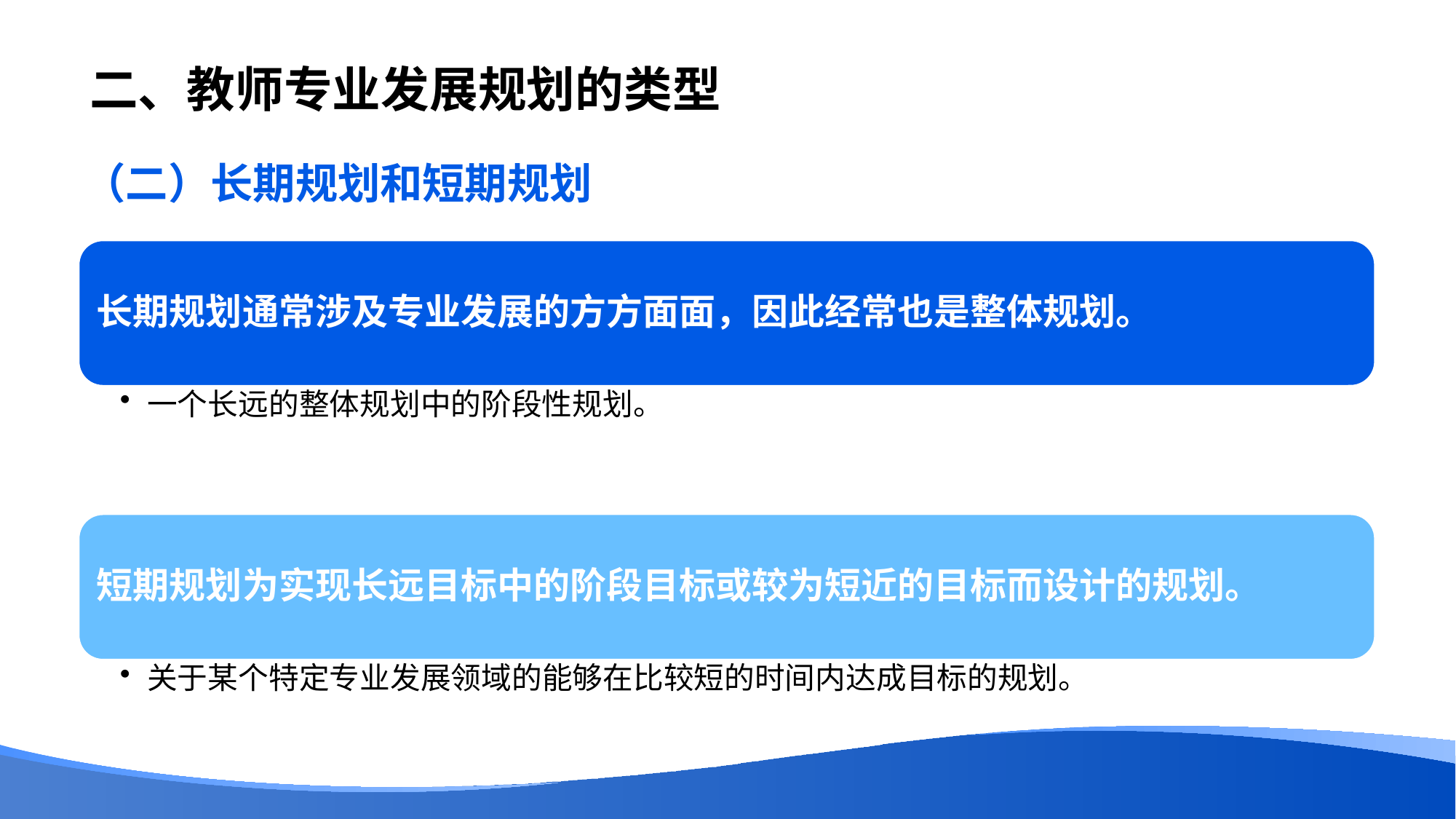

# 二、教师专业发展规划的类型
（二）长期规划和短期规划
长期规划通常涉及专业发展的方方面面，因此经常也是整体规划。
一个长远的整体规划中的阶段性规划。
短期规划为实现长远目标中的阶段目标或较为短近的目标而设计的规划。
关于某个特定专业发展领域的能够在比较短的时间内达成目标的规划。